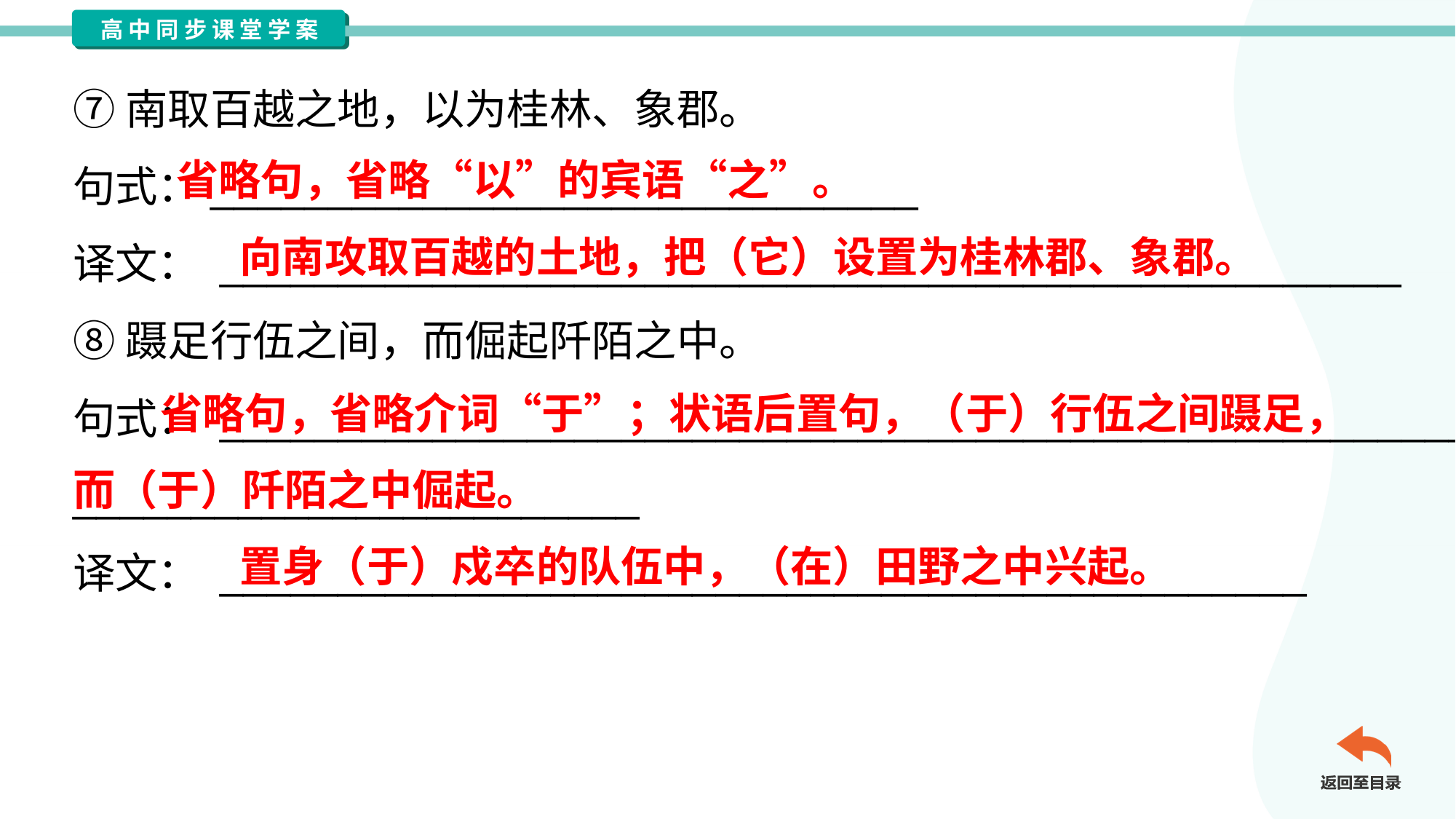

⑦南取百越之地，以为桂林、象郡。
句式：______________________________
译文： __________________________________________________
⑧蹑足行伍之间，而倔起阡陌之中。
句式： ______________________________________________________
________________________
译文： ______________________________________________
省略句，省略“以”的宾语“之”。
向南攻取百越的土地，把（它）设置为桂林郡、象郡。
        省略句，省略介词“于”；状语后置句，（于）行伍之间蹑足，而（于）阡陌之中倔起。
置身（于）戍卒的队伍中，（在）田野之中兴起。